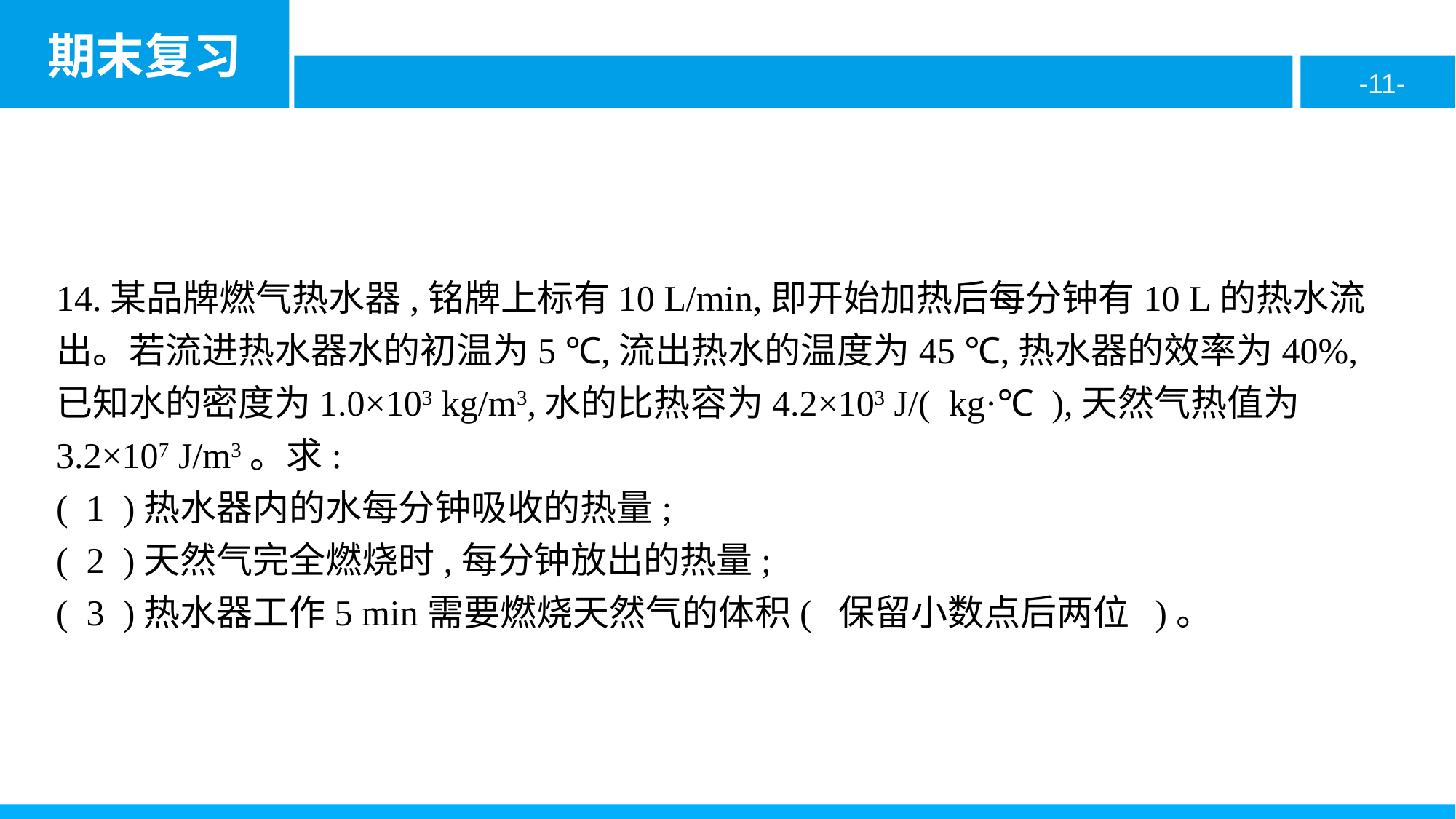

14.某品牌燃气热水器,铭牌上标有10 L/min,即开始加热后每分钟有10 L的热水流出。若流进热水器水的初温为5 ℃,流出热水的温度为45 ℃,热水器的效率为40%,已知水的密度为1.0×103 kg/m3,水的比热容为4.2×103 J/(  kg·℃  ),天然气热值为3.2×107 J/m3。求:
(  1  )热水器内的水每分钟吸收的热量;
(  2  )天然气完全燃烧时,每分钟放出的热量;
(  3  )热水器工作5 min需要燃烧天然气的体积(  保留小数点后两位  )。